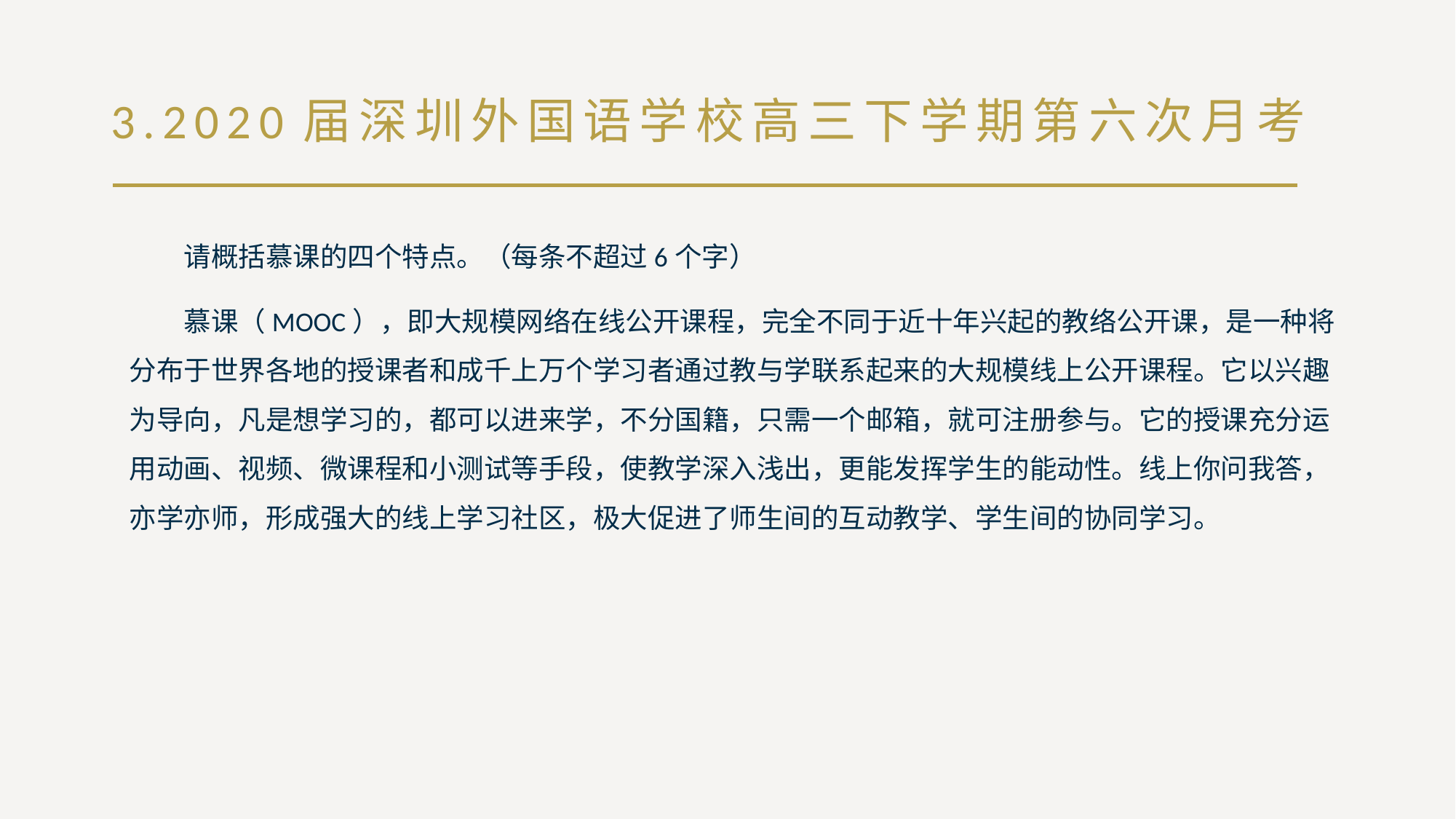

# 3.2020届深圳外国语学校高三下学期第六次月考
请概括慕课的四个特点。（每条不超过6个字）
慕课（MOOC），即大规模网络在线公开课程，完全不同于近十年兴起的教络公开课，是一种将分布于世界各地的授课者和成千上万个学习者通过教与学联系起来的大规模线上公开课程。它以兴趣为导向，凡是想学习的，都可以进来学，不分国籍，只需一个邮箱，就可注册参与。它的授课充分运用动画、视频、微课程和小测试等手段，使教学深入浅出，更能发挥学生的能动性。线上你问我答，亦学亦师，形成强大的线上学习社区，极大促进了师生间的互动教学、学生间的协同学习。